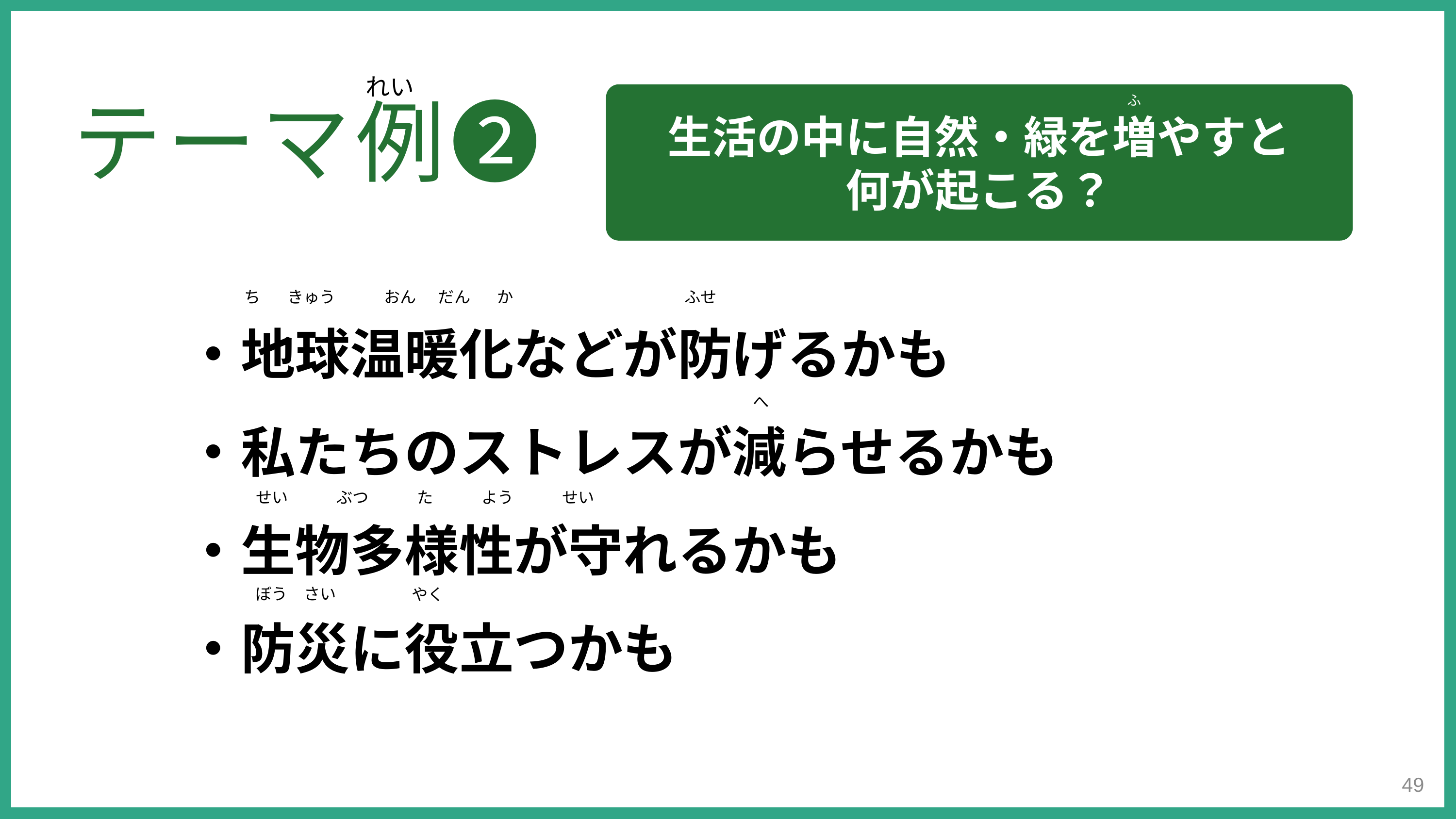

れい
生活の中に自然・緑を増やすと
何が起こる？
ふ
テーマ例❷
・地球温暖化などが防げるかも
・私たちのストレスが減らせるかも
・生物多様性が守れるかも
・防災に役立つかも
ち　   きゅう　　　おん      だん　   か
ふせ
へ
せい　　　ぶつ　　　た　　　よう　　　せい
ぼう　さい
やく
49